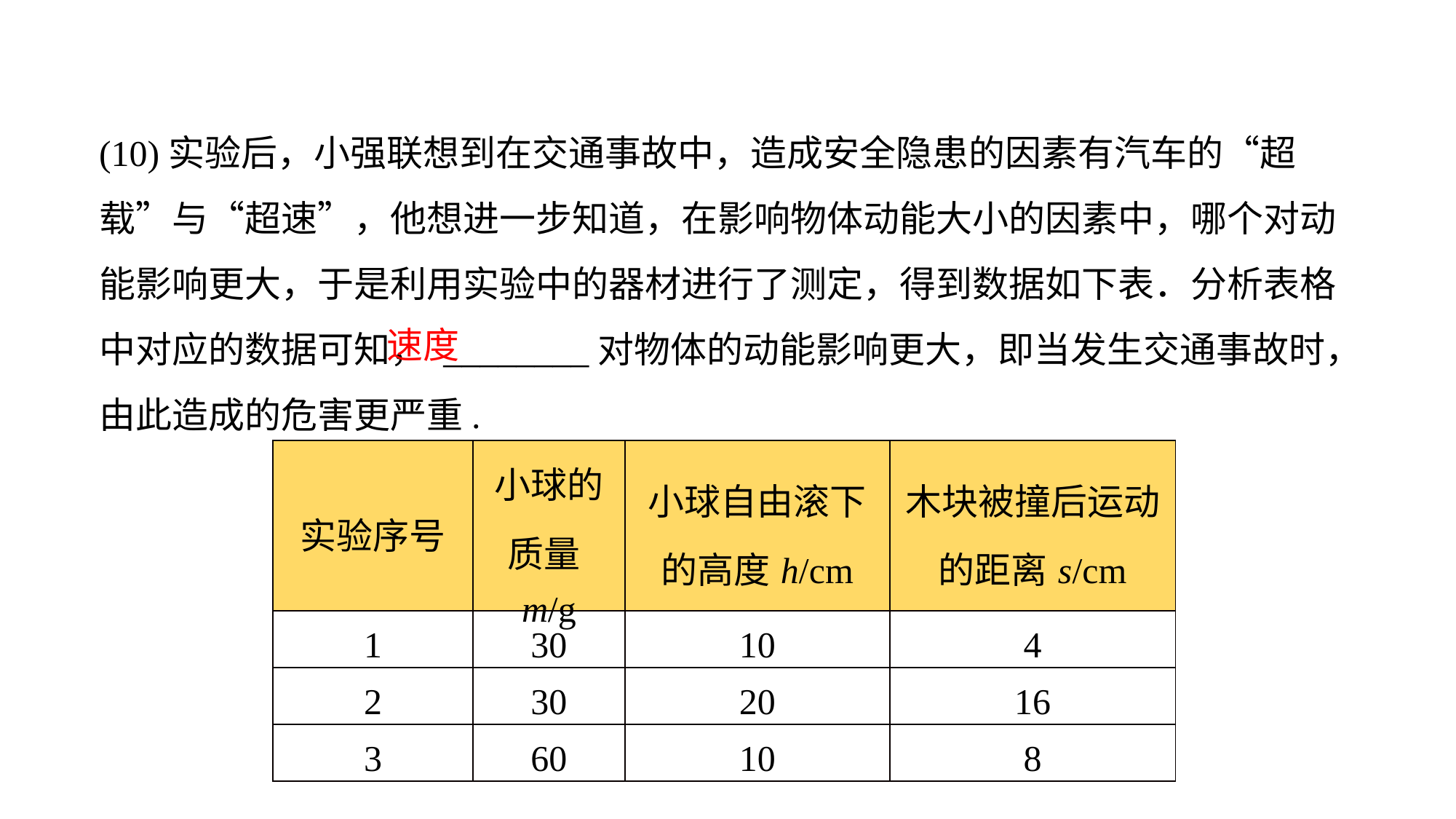

(10)实验后，小强联想到在交通事故中，造成安全隐患的因素有汽车的“超载”与“超速”，他想进一步知道，在影响物体动能大小的因素中，哪个对动能影响更大，于是利用实验中的器材进行了测定，得到数据如下表．分析表格中对应的数据可知， ________对物体的动能影响更大，即当发生交通事故时，由此造成的危害更严重.
速度
| 实验序号 | 小球的质量m/g | 小球自由滚下的高度h/cm | 木块被撞后运动的距离s/cm |
| --- | --- | --- | --- |
| 1 | 30 | 10 | 4 |
| 2 | 30 | 20 | 16 |
| 3 | 60 | 10 | 8 |